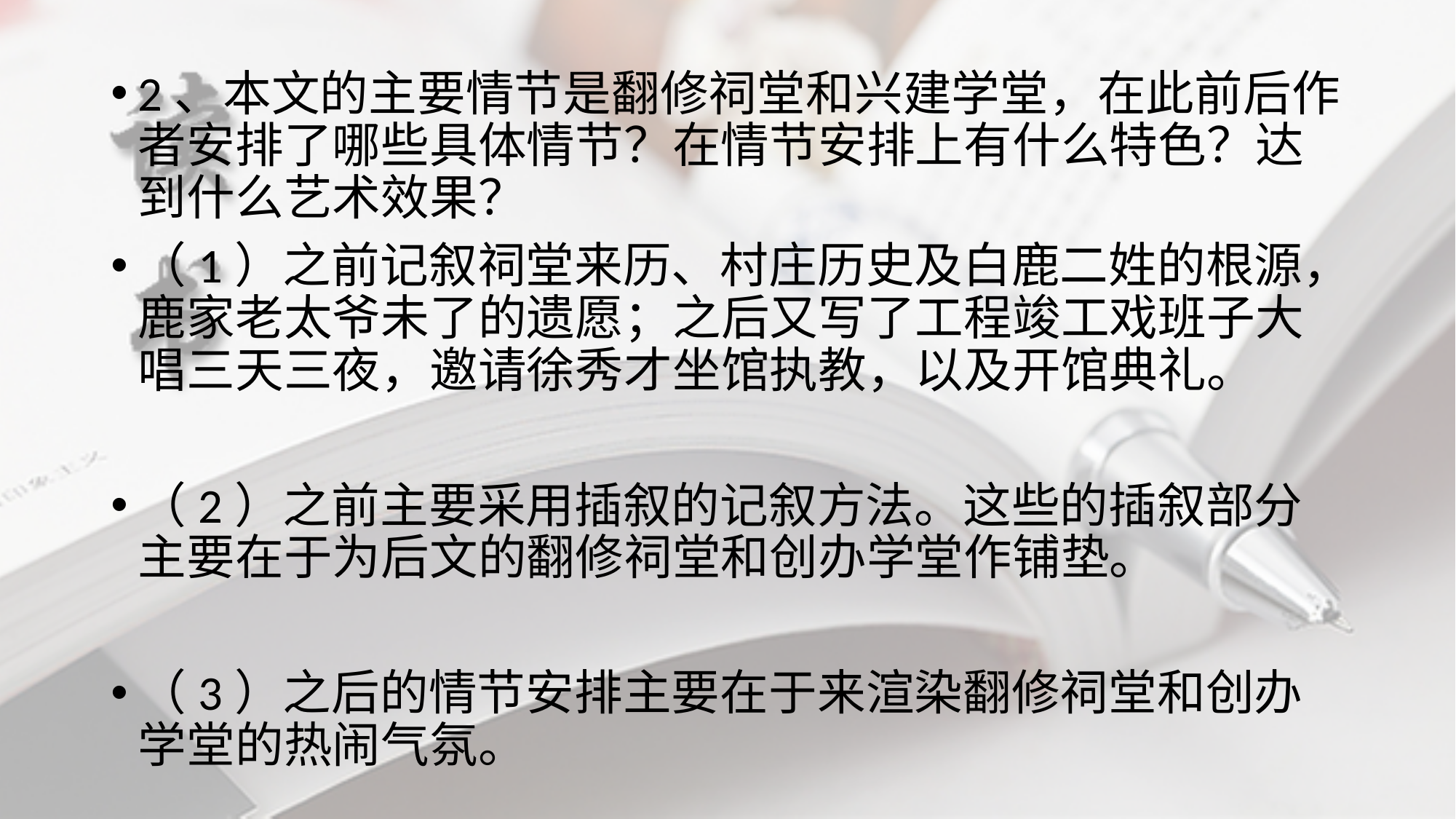

2、本文的主要情节是翻修祠堂和兴建学堂，在此前后作者安排了哪些具体情节？在情节安排上有什么特色？达到什么艺术效果？
（1）之前记叙祠堂来历、村庄历史及白鹿二姓的根源，鹿家老太爷未了的遗愿；之后又写了工程竣工戏班子大唱三天三夜，邀请徐秀才坐馆执教，以及开馆典礼。

（2）之前主要采用插叙的记叙方法。这些的插叙部分主要在于为后文的翻修祠堂和创办学堂作铺垫。

（3）之后的情节安排主要在于来渲染翻修祠堂和创办学堂的热闹气氛。